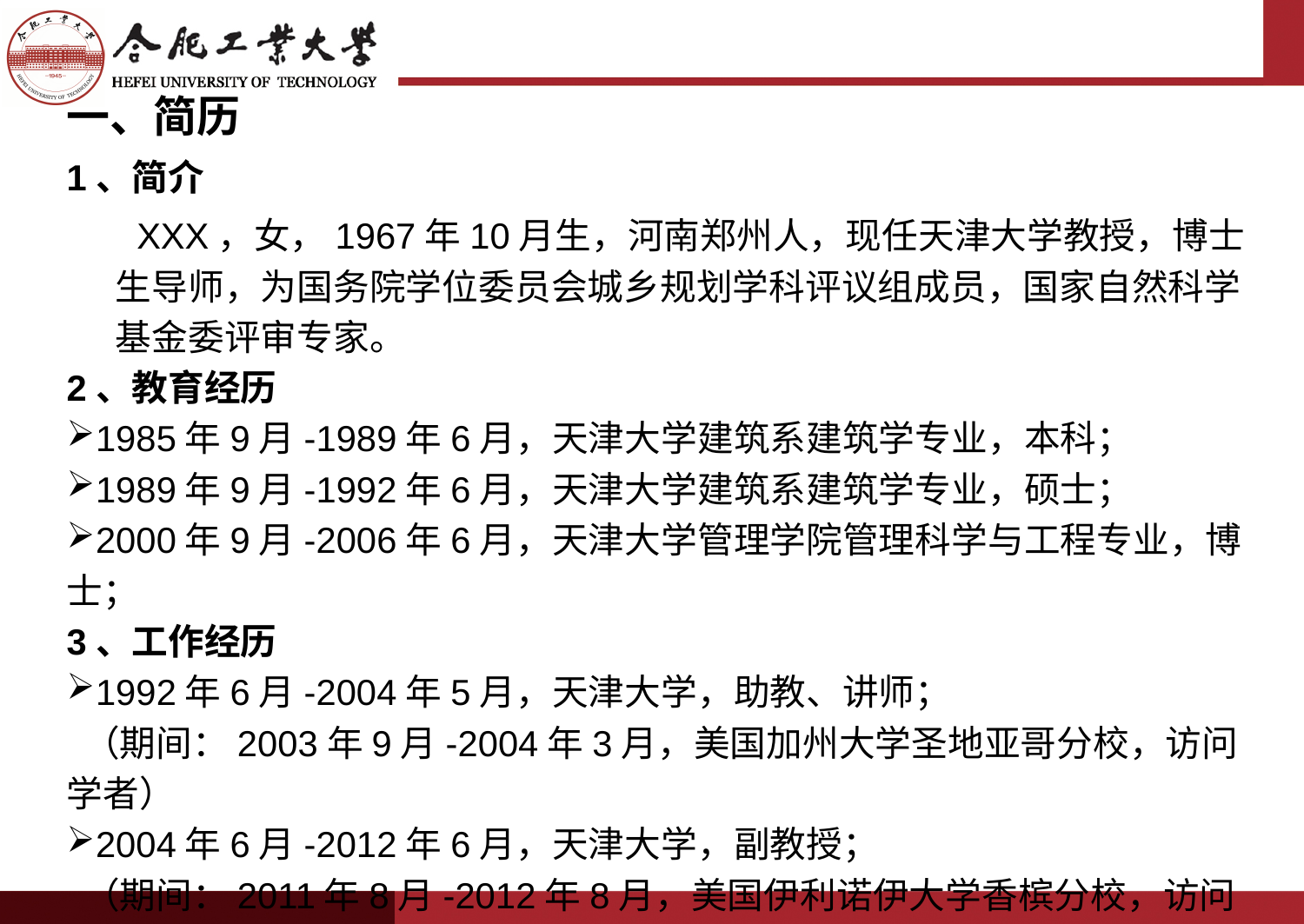

一、简历
1、简介
       XXX，女，1967年10月生，河南郑州人，现任天津大学教授，博士生导师，为国务院学位委员会城乡规划学科评议组成员，国家自然科学基金委评审专家。
2、教育经历
1985年9月-1989年6月，天津大学建筑系建筑学专业，本科；
1989年9月-1992年6月，天津大学建筑系建筑学专业，硕士；
2000年9月-2006年6月，天津大学管理学院管理科学与工程专业，博士；
3、工作经历
1992年6月-2004年5月，天津大学，助教、讲师；
 （期间：2003年9月-2004年3月，美国加州大学圣地亚哥分校，访问学者）
2004年6月-2012年6月，天津大学，副教授；
 （期间：2011年8月-2012年8月，美国伊利诺伊大学香槟分校，访问学者）
2012年6月-至今，天津大学，教授